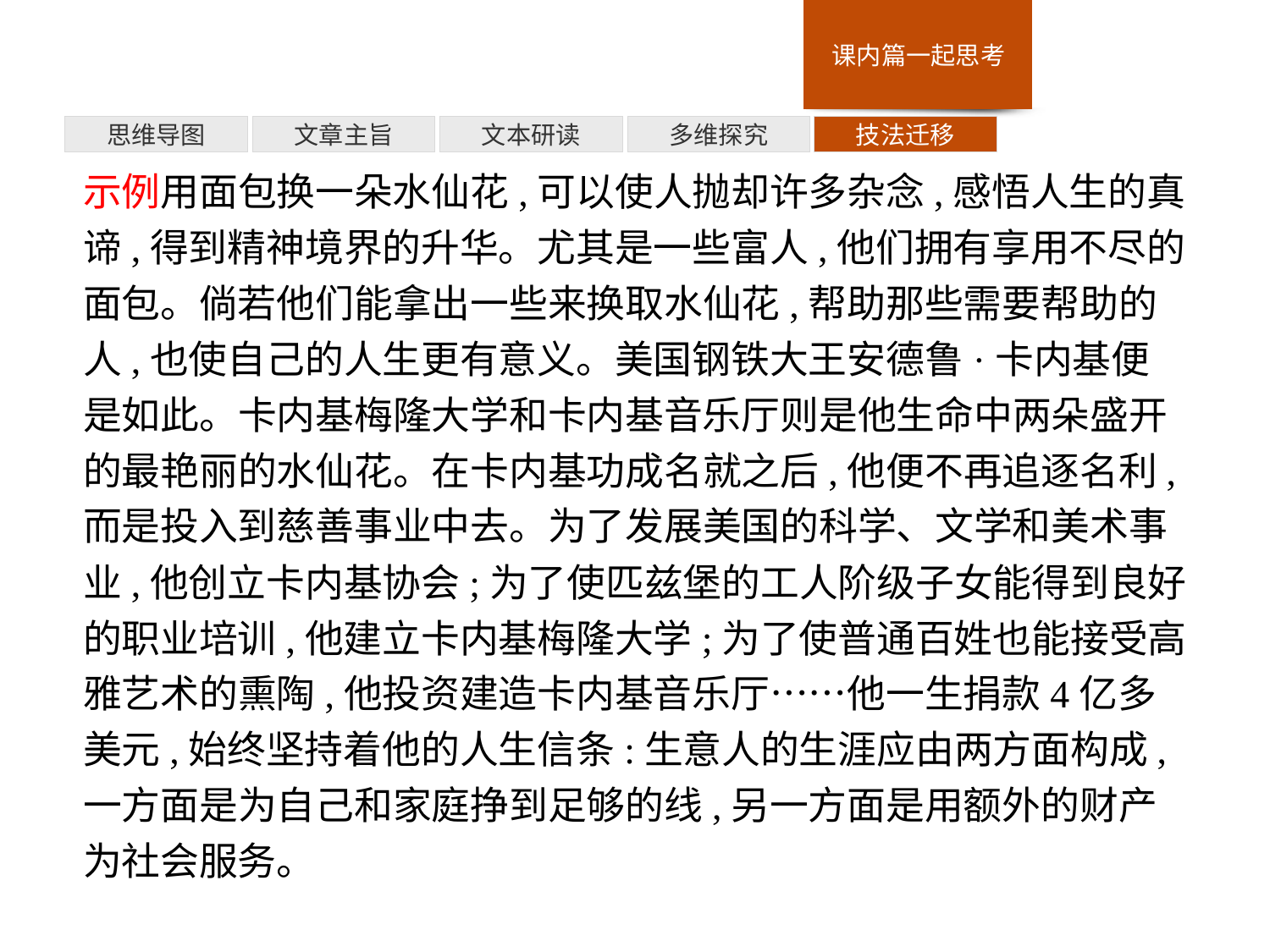

多维探究
思维导图
文章主旨
文本研读
技法迁移
示例用面包换一朵水仙花,可以使人抛却许多杂念,感悟人生的真谛,得到精神境界的升华。尤其是一些富人,他们拥有享用不尽的面包。倘若他们能拿出一些来换取水仙花,帮助那些需要帮助的人,也使自己的人生更有意义。美国钢铁大王安德鲁·卡内基便是如此。卡内基梅隆大学和卡内基音乐厅则是他生命中两朵盛开的最艳丽的水仙花。在卡内基功成名就之后,他便不再追逐名利,而是投入到慈善事业中去。为了发展美国的科学、文学和美术事业,他创立卡内基协会;为了使匹兹堡的工人阶级子女能得到良好的职业培训,他建立卡内基梅隆大学;为了使普通百姓也能接受高雅艺术的熏陶,他投资建造卡内基音乐厅……他一生捐款4亿多美元,始终坚持着他的人生信条:生意人的生涯应由两方面构成,一方面是为自己和家庭挣到足够的线,另一方面是用额外的财产为社会服务。